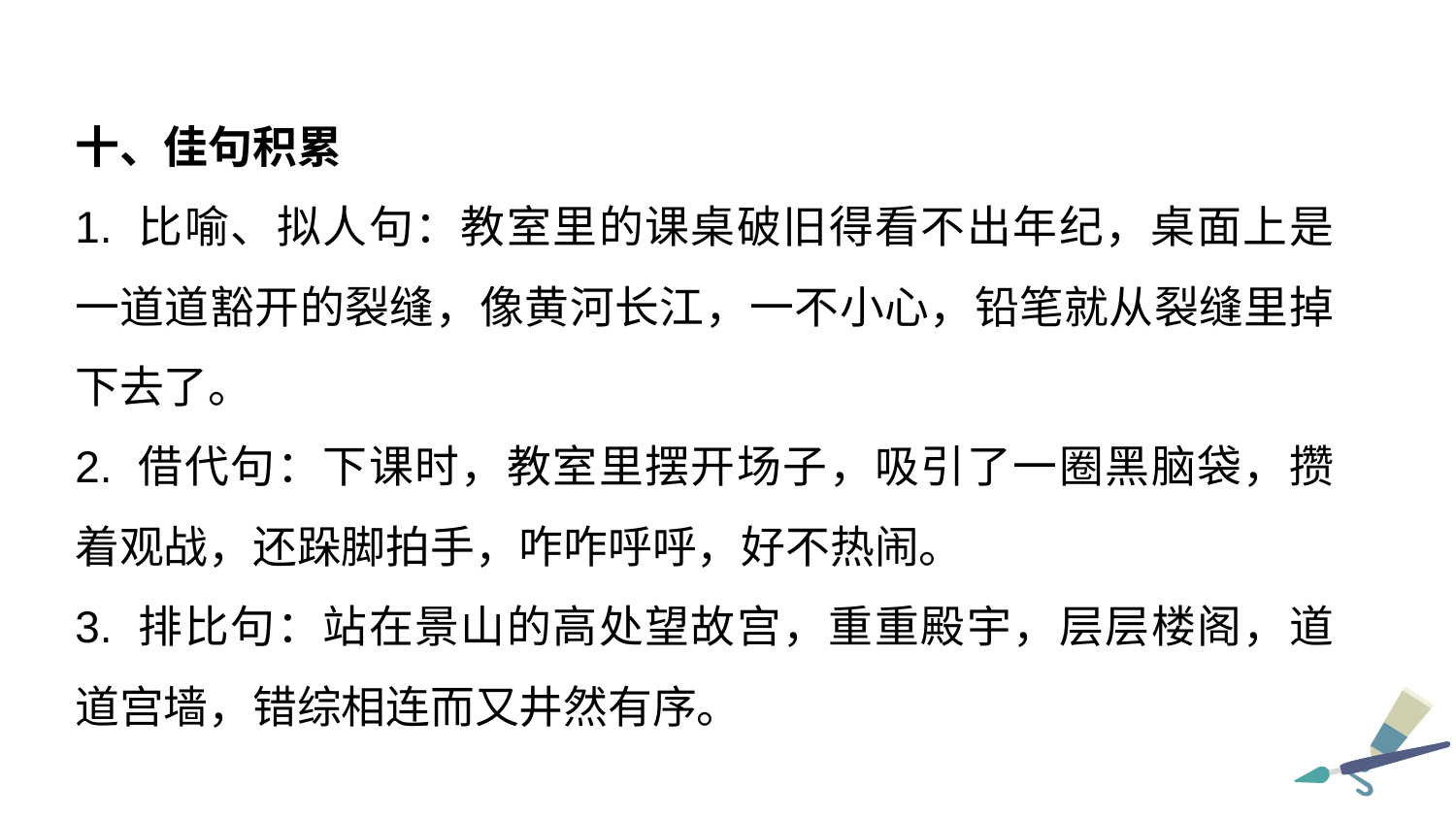

十、佳句积累
1. 比喻、拟人句：教室里的课桌破旧得看不出年纪，桌面上是一道道豁开的裂缝，像黄河长江，一不小心，铅笔就从裂缝里掉下去了。
2. 借代句：下课时，教室里摆开场子，吸引了一圈黑脑袋，攒着观战，还跺脚拍手，咋咋呼呼，好不热闹。
3. 排比句：站在景山的高处望故宫，重重殿宇，层层楼阁，道道宫墙，错综相连而又井然有序。